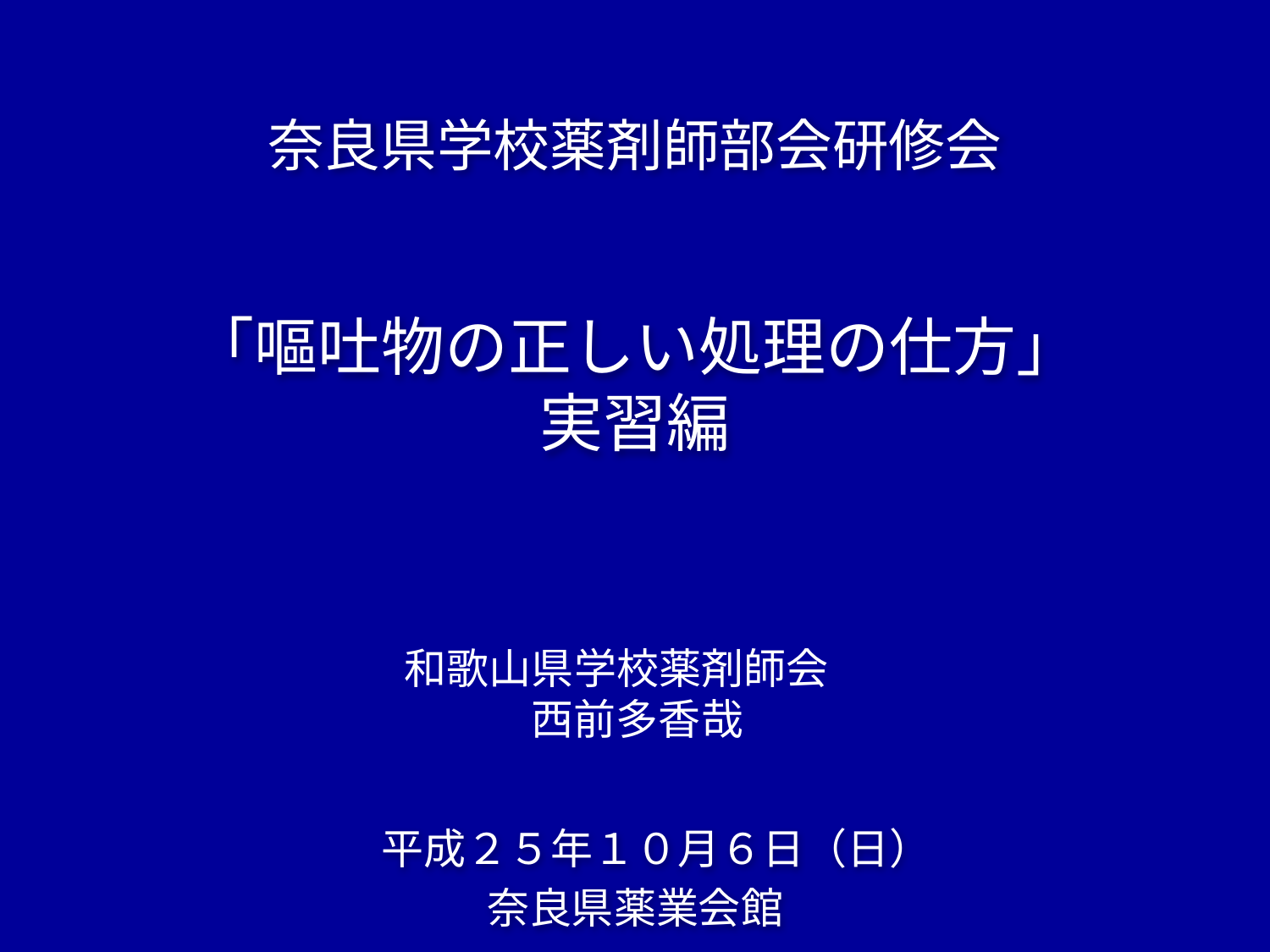

奈良県学校薬剤師部会研修会
# 「嘔吐物の正しい処理の仕方」 実習編
和歌山県学校薬剤師会
西前多香哉
　平成２５年１０月６日（日）
奈良県薬業会館